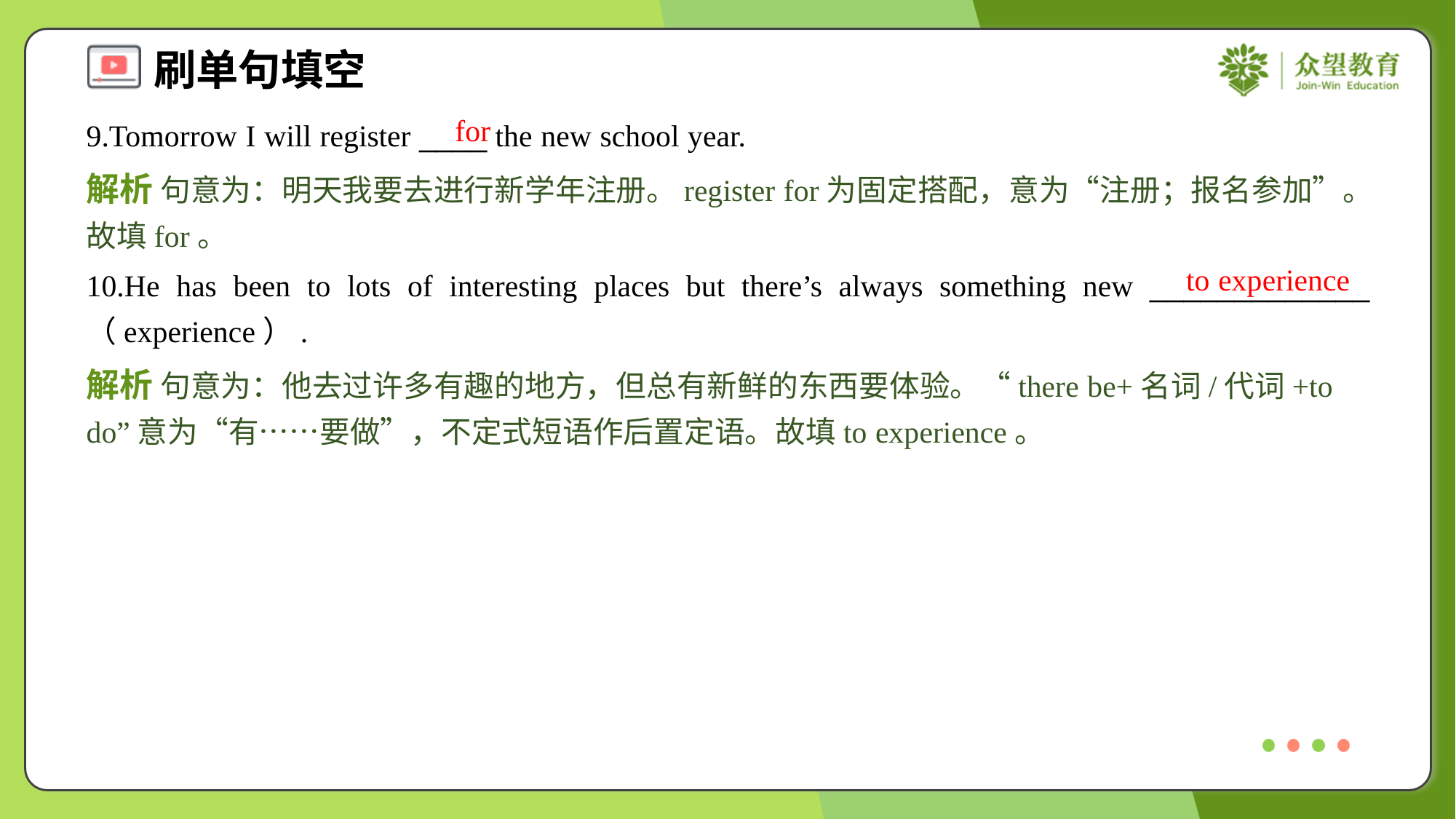

for
9.Tomorrow I will register ____ the new school year.
解析 句意为：明天我要去进行新学年注册。register for为固定搭配，意为“注册；报名参加”。故填for。
to experience
10.He has been to lots of interesting places but there’s always something new _____________ （experience）.
解析 句意为：他去过许多有趣的地方，但总有新鲜的东西要体验。“there be+名词/代词+to do”意为“有……要做”，不定式短语作后置定语。故填to experience。